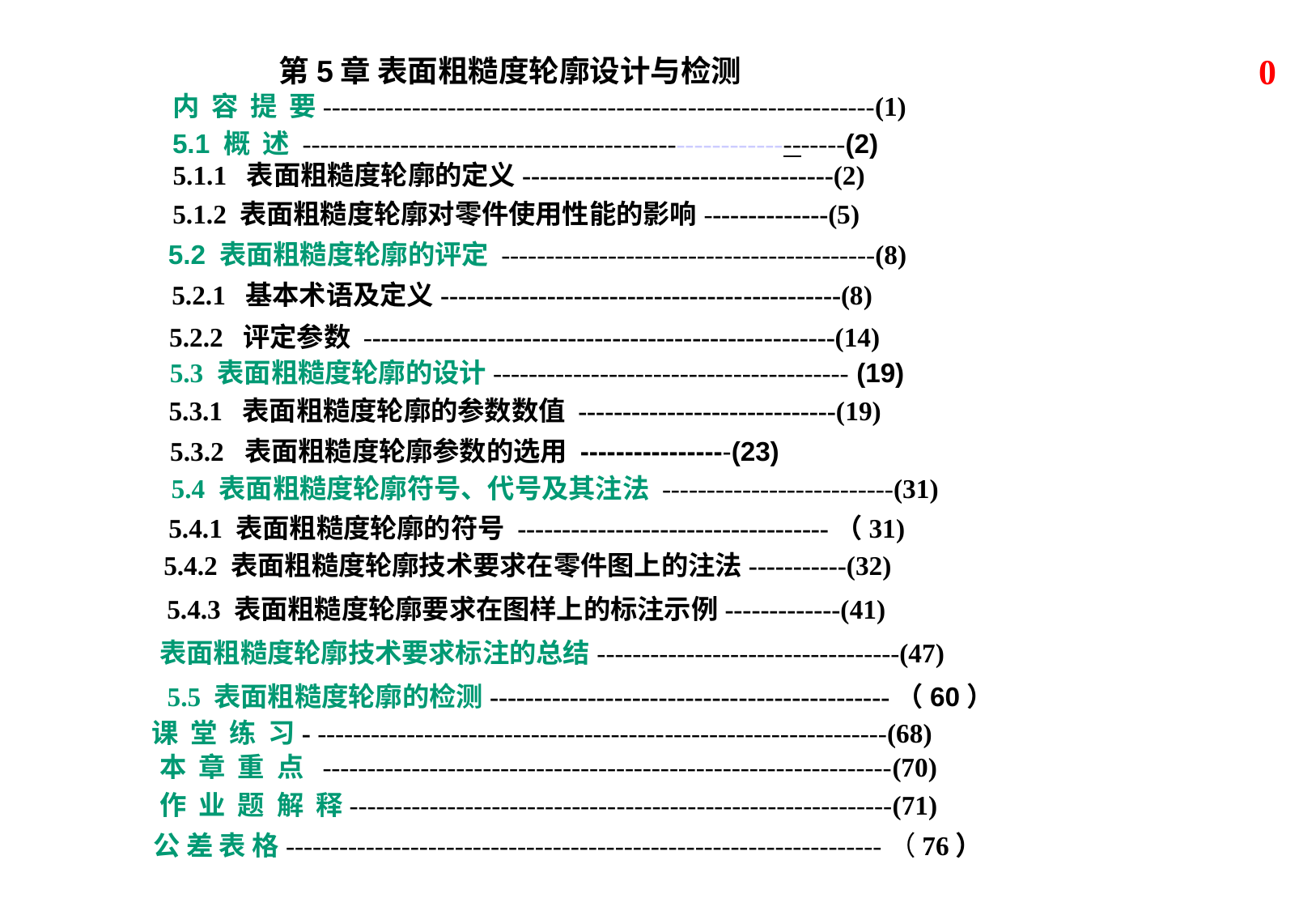

第5章 表面粗糙度轮廓设计与检测
0
内  容  提  要--------------------------------------------------------------(1)
5.1 概  述 -------------------------------------------------------------(2)
5.1.1  表面粗糙度轮廓的定义-----------------------------------(2)
5.1.2 表面粗糙度轮廓对零件使用性能的影响--------------(5)
5.2 表面粗糙度轮廓的评定 ------------------------------------------(8)
5.2.1  基本术语及定义---------------------------------------------(8)
5.2.2  评定参数 -----------------------------------------------------(14)
5.3 表面粗糙度轮廓的设计---------------------------------------- (19)
5.3.1  表面粗糙度轮廓的参数数值 -----------------------------(19)
5.3.2  表面粗糙度轮廓参数的选用 -----------------(23)
5.4 表面粗糙度轮廓符号、代号及其注法 --------------------------(31)
5.4.1 表面粗糙度轮廓的符号 -----------------------------------（31)
5.4.2 表面粗糙度轮廓技术要求在零件图上的注法-----------(32)
5.4.3 表面粗糙度轮廓要求在图样上的标注示例-------------(41)
表面粗糙度轮廓技术要求标注的总结----------------------------------(47)
5.5 表面粗糙度轮廓的检测---------------------------------------------（60）
课  堂  练  习- ----------------------------------------------------------------(68)
本  章  重  点  ----------------------------------------------------------------(70)
作  业  题  解  释-------------------------------------------------------------(71)
公 差 表 格-------------------------------------------------------------------（76）